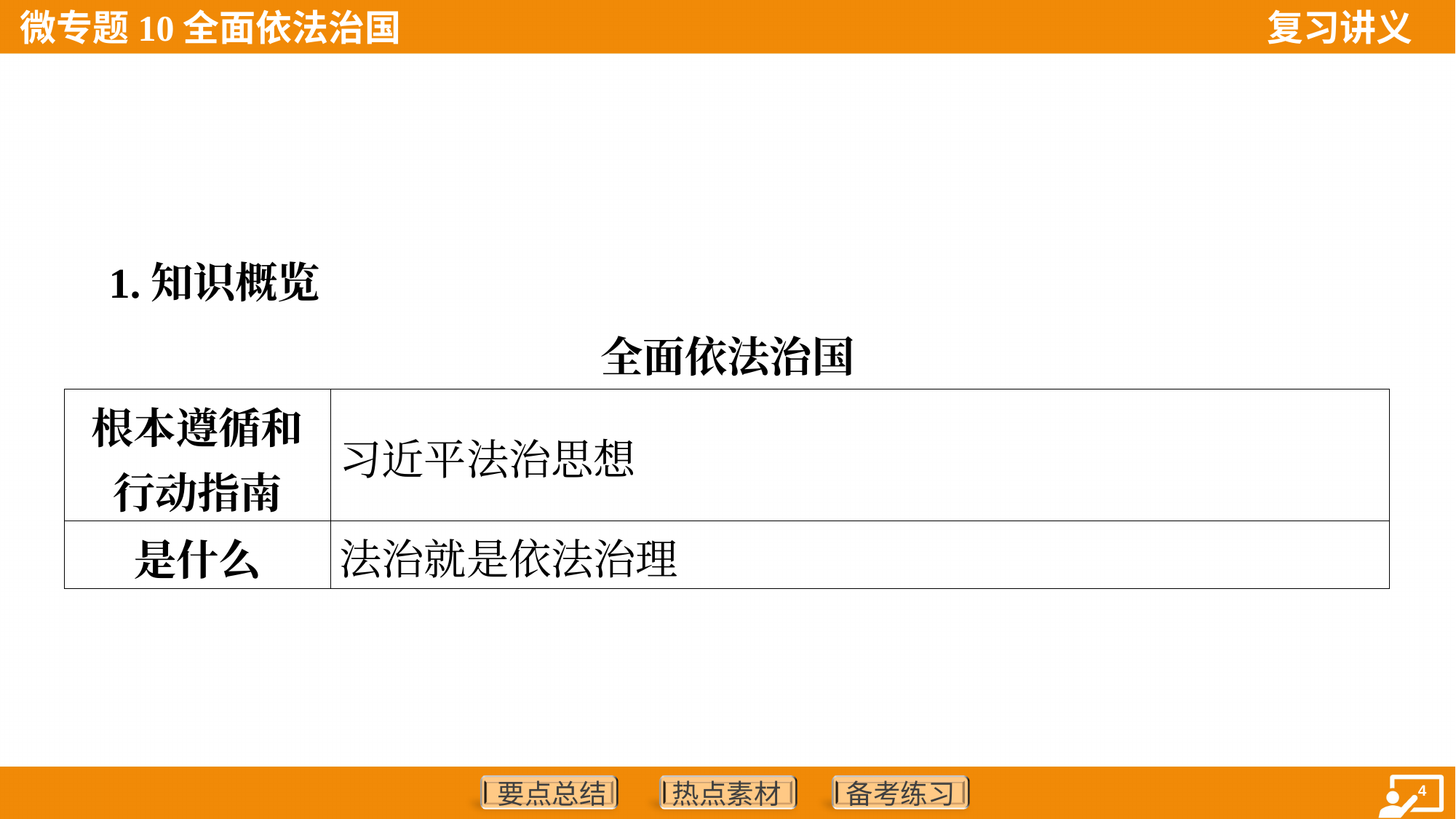

1.知识概览
全面依法治国
| 根本遵循和 行动指南 | 习近平法治思想 |
| --- | --- |
| 是什么 | 法治就是依法治理 |